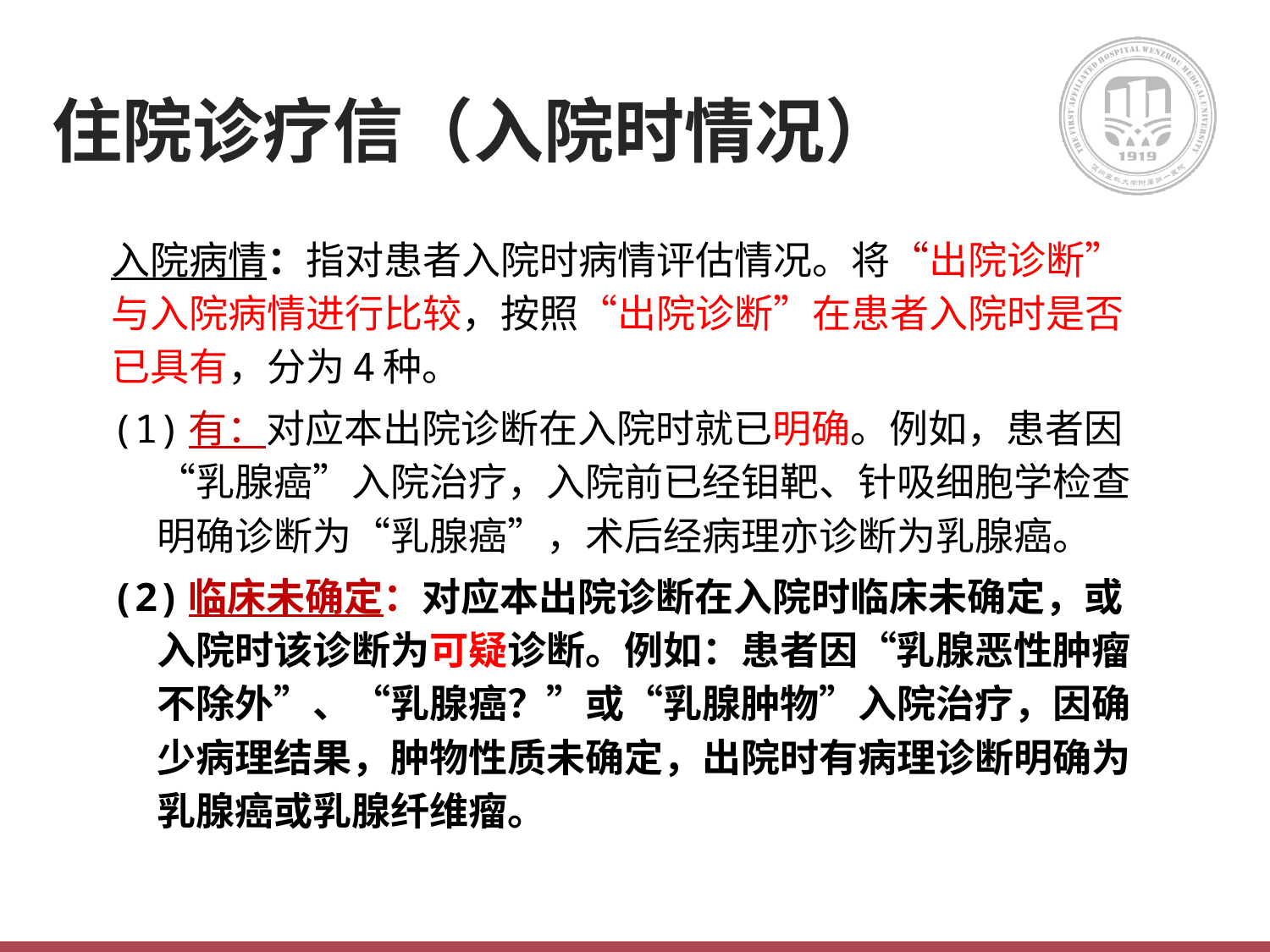

# 住院诊疗信（入院时情况）
入院病情：指对患者入院时病情评估情况。将“出院诊断”与入院病情进行比较，按照“出院诊断”在患者入院时是否已具有，分为4种。
(1)有：对应本出院诊断在入院时就已明确。例如，患者因“乳腺癌”入院治疗，入院前已经钼靶、针吸细胞学检查明确诊断为“乳腺癌”，术后经病理亦诊断为乳腺癌。
(2)临床未确定：对应本出院诊断在入院时临床未确定，或入院时该诊断为可疑诊断。例如：患者因“乳腺恶性肿瘤不除外”、“乳腺癌？”或“乳腺肿物”入院治疗，因确少病理结果，肿物性质未确定，出院时有病理诊断明确为乳腺癌或乳腺纤维瘤。